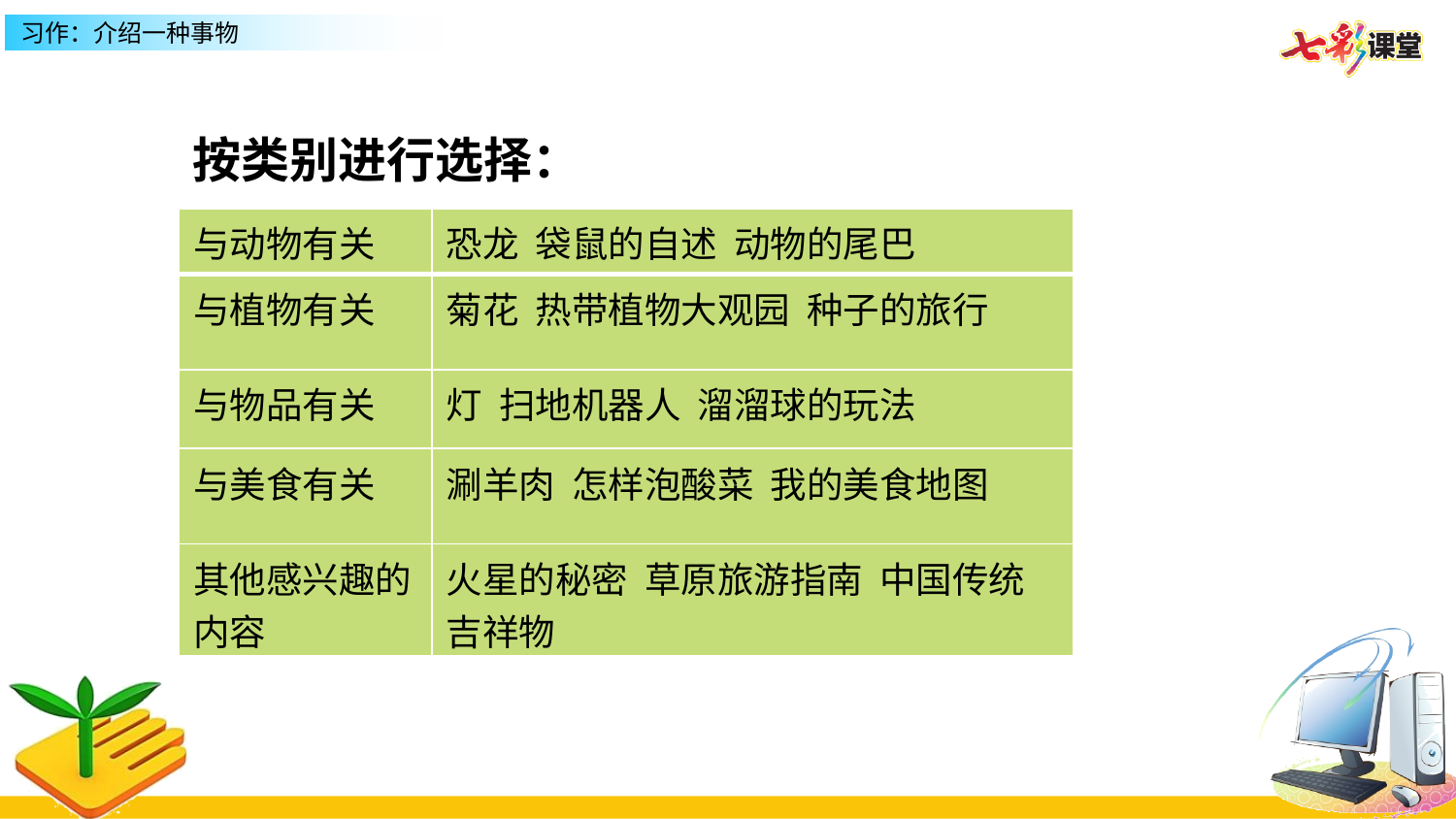

按类别进行选择：
| 与动物有关 | 恐龙 袋鼠的自述 动物的尾巴 |
| --- | --- |
| 与植物有关 | 菊花 热带植物大观园 种子的旅行 |
| 与物品有关 | 灯 扫地机器人 溜溜球的玩法 |
| 与美食有关 | 涮羊肉 怎样泡酸菜 我的美食地图 |
| 其他感兴趣的内容 | 火星的秘密 草原旅游指南 中国传统吉祥物 |